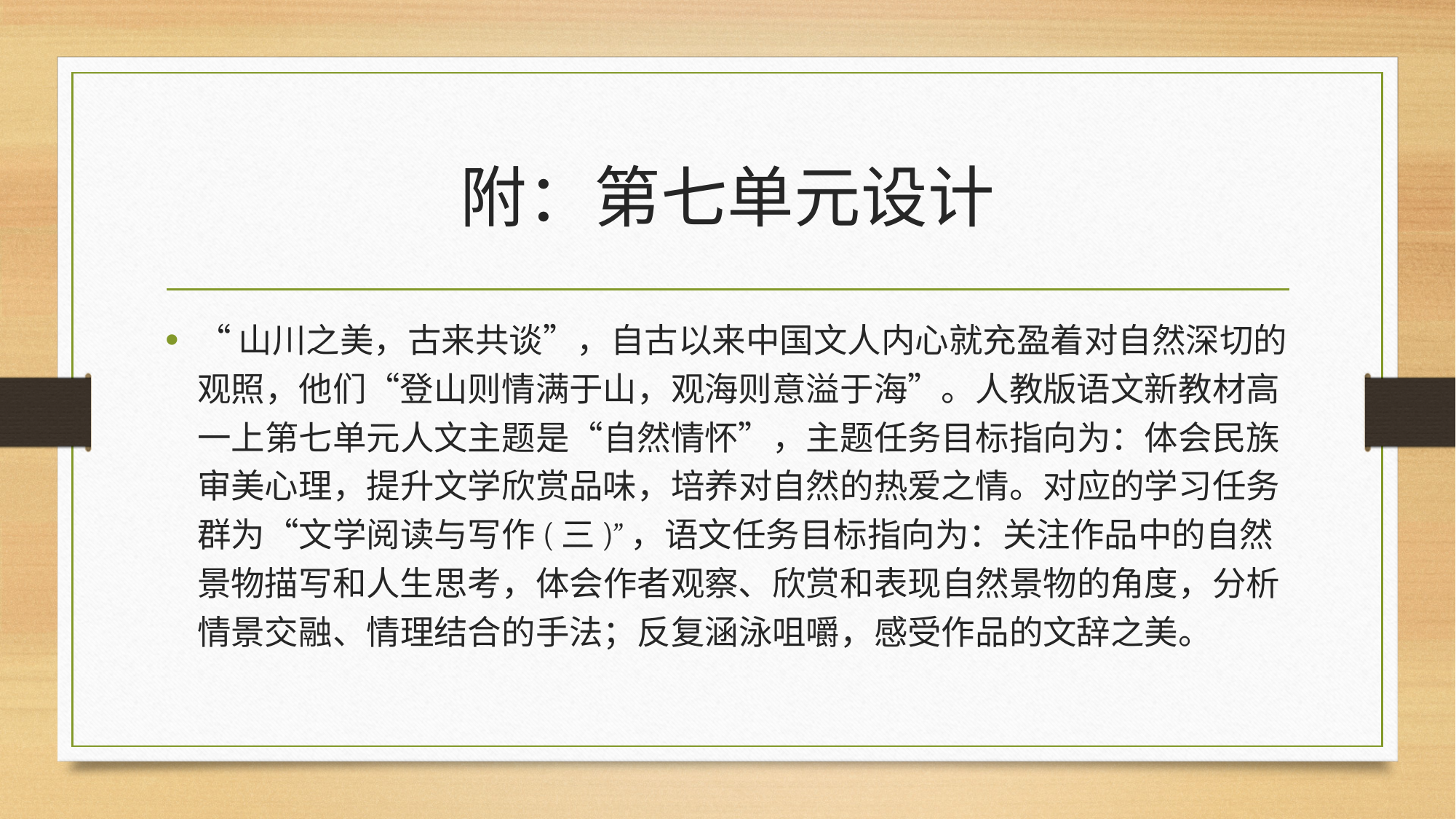

# 附：第七单元设计
“山川之美，古来共谈”，自古以来中国文人内心就充盈着对自然深切的观照，他们“登山则情满于山，观海则意溢于海”。人教版语文新教材高一上第七单元人文主题是“自然情怀”，主题任务目标指向为：体会民族审美心理，提升文学欣赏品味，培养对自然的热爱之情。对应的学习任务群为“文学阅读与写作(三)”，语文任务目标指向为：关注作品中的自然景物描写和人生思考，体会作者观察、欣赏和表现自然景物的角度，分析情景交融、情理结合的手法；反复涵泳咀嚼，感受作品的文辞之美。